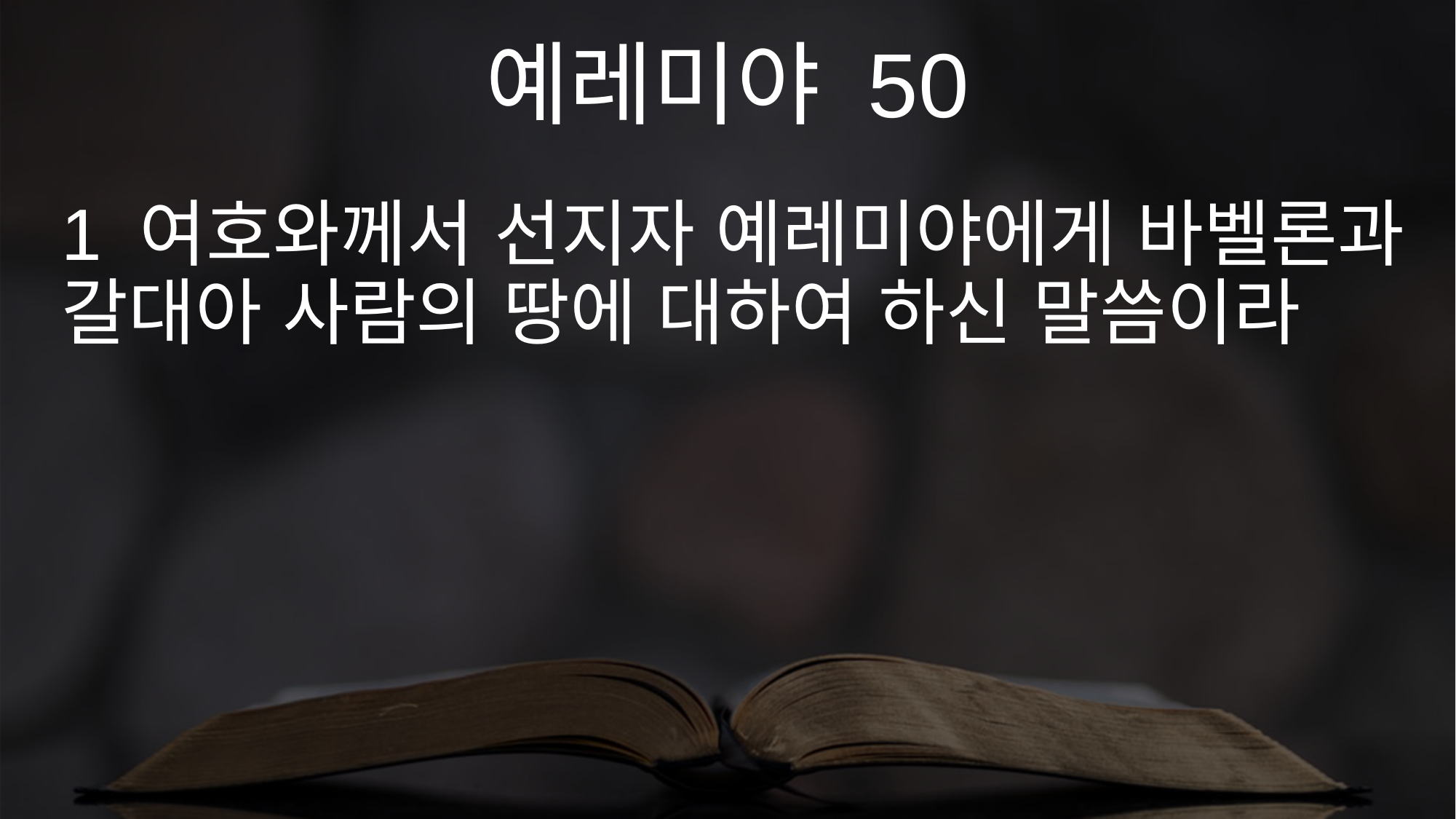

예레미야 50
1 여호와께서 선지자 예레미야에게 바벨론과 갈대아 사람의 땅에 대하여 하신 말씀이라